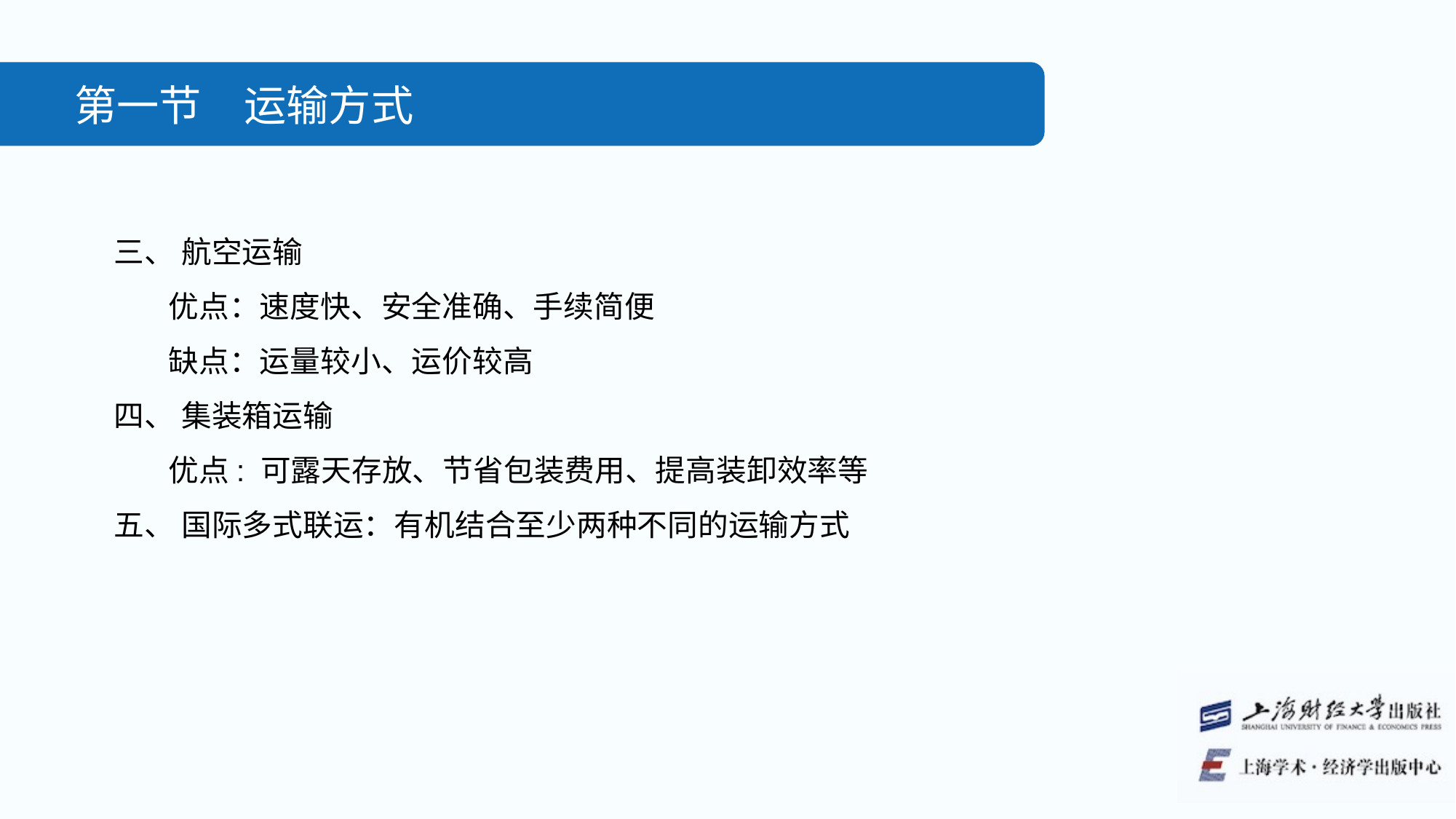

第一节　运输方式
三、 航空运输
优点：速度快、安全准确、手续简便
缺点：运量较小、运价较高
四、 集装箱运输
优点: 可露天存放、节省包装费用、提高装卸效率等
五、 国际多式联运：有机结合至少两种不同的运输方式